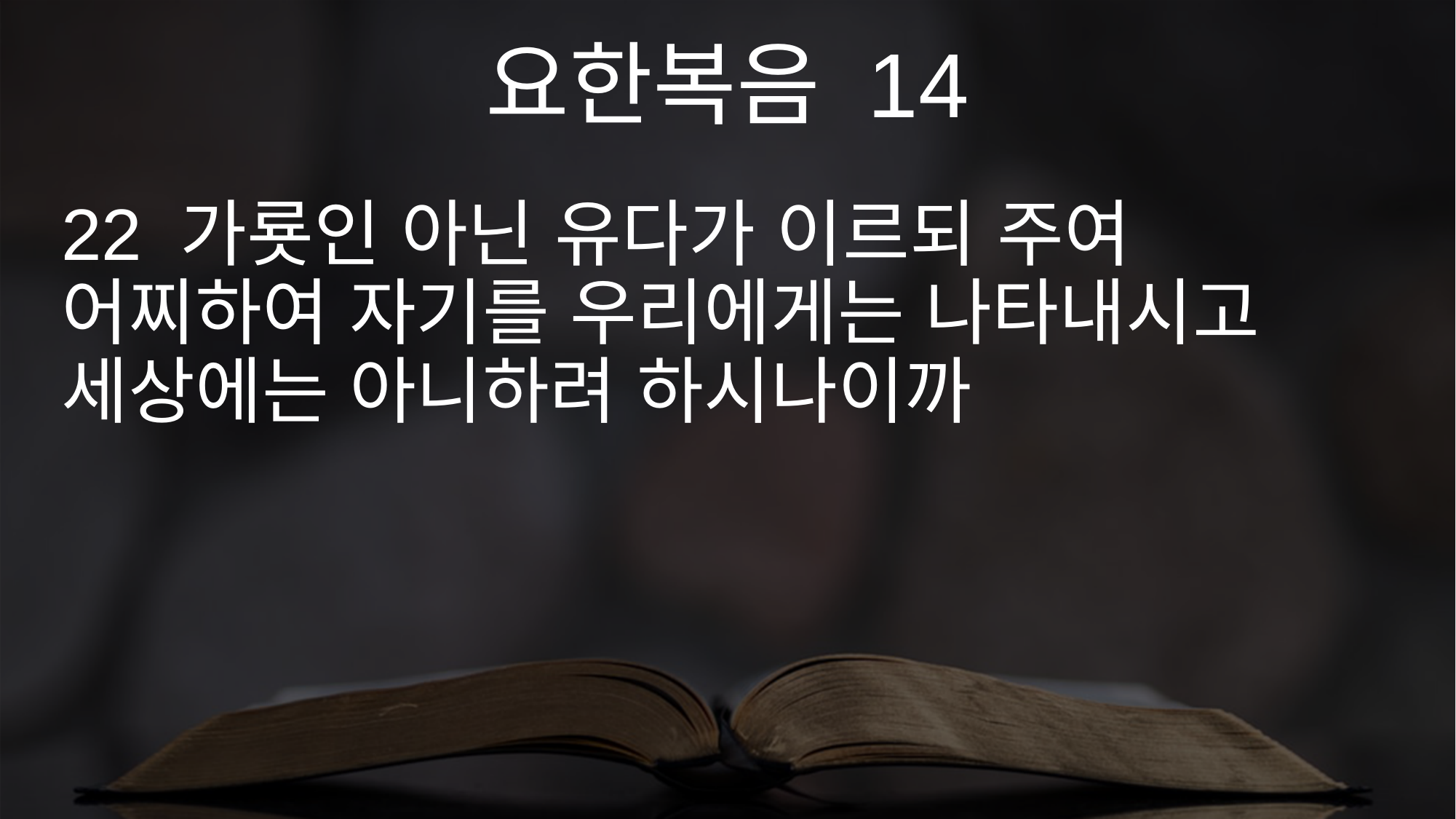

요한복음 14
22 가룟인 아닌 유다가 이르되 주여 어찌하여 자기를 우리에게는 나타내시고 세상에는 아니하려 하시나이까